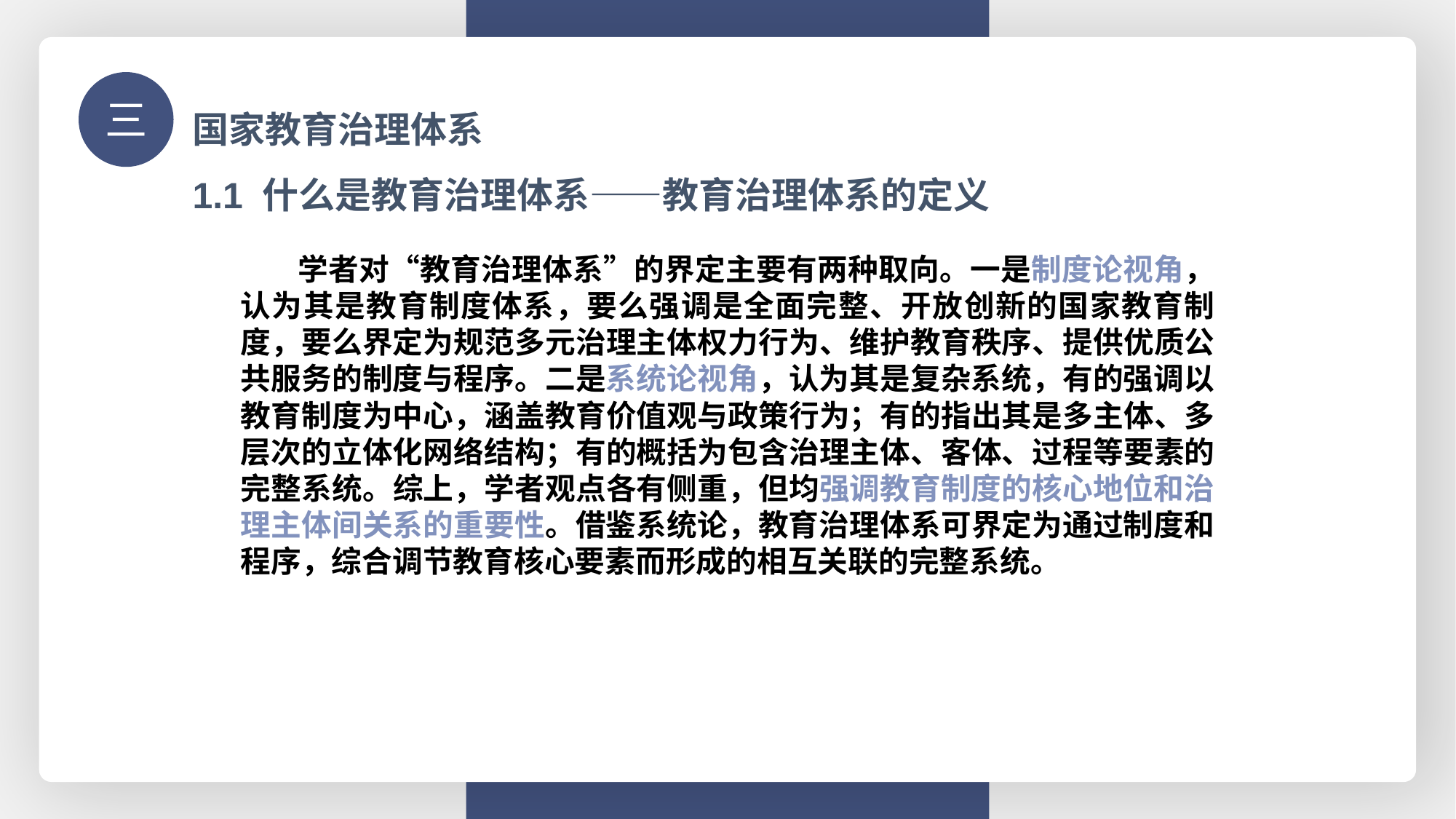

国家教育治理体系
三
1.1 什么是教育治理体系——教育治理体系的定义
       学者对“教育治理体系”的界定主要有两种取向。一是制度论视角，认为其是教育制度体系，要么强调是全面完整、开放创新的国家教育制度，要么界定为规范多元治理主体权力行为、维护教育秩序、提供优质公共服务的制度与程序。二是系统论视角，认为其是复杂系统，有的强调以教育制度为中心，涵盖教育价值观与政策行为；有的指出其是多主体、多层次的立体化网络结构；有的概括为包含治理主体、客体、过程等要素的完整系统。综上，学者观点各有侧重，但均强调教育制度的核心地位和治理主体间关系的重要性。借鉴系统论，教育治理体系可界定为通过制度和程序，综合调节教育核心要素而形成的相互关联的完整系统。